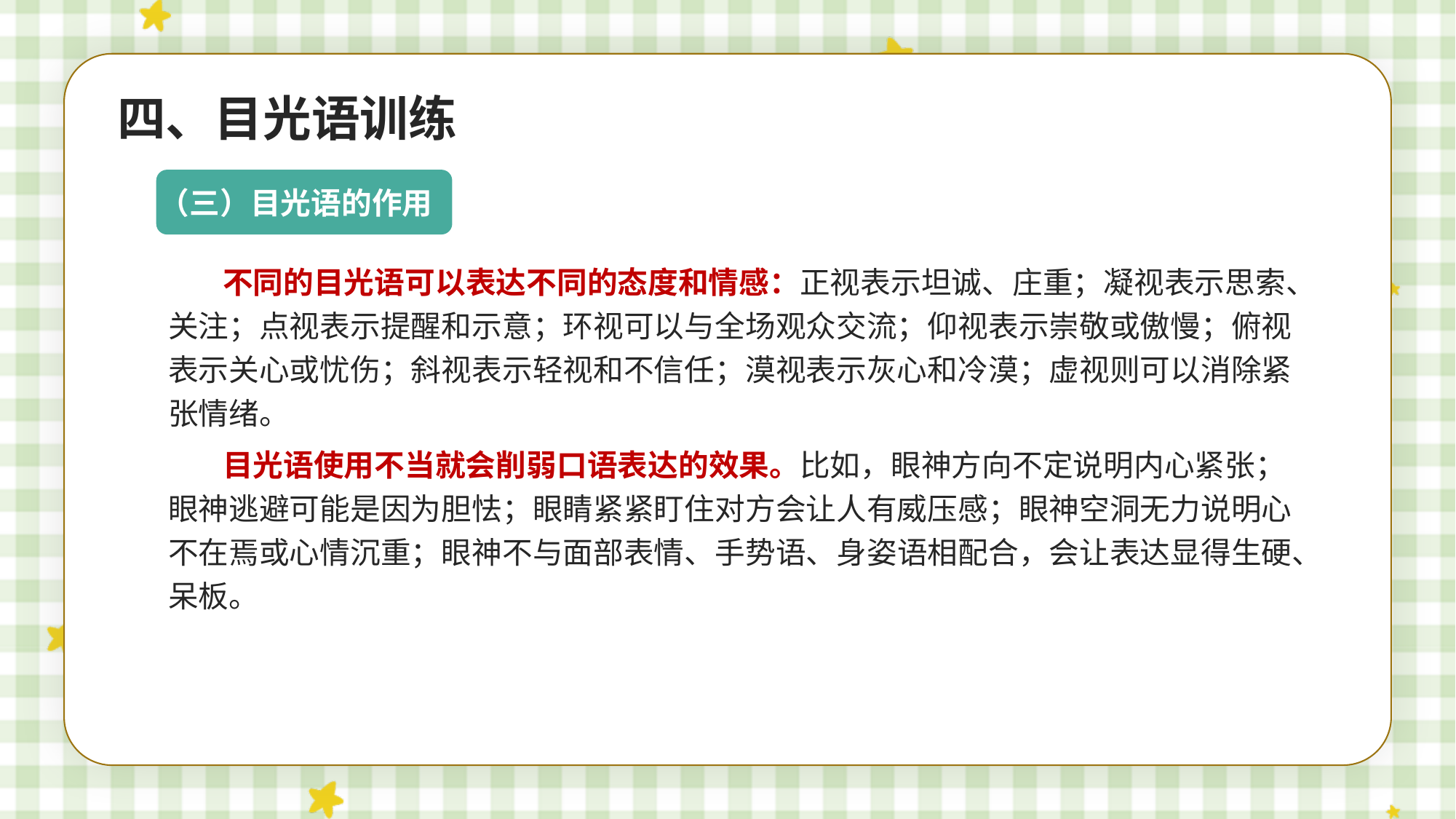

四、目光语训练
（三）目光语的作用
不同的目光语可以表达不同的态度和情感：正视表示坦诚、庄重；凝视表示思索、关注；点视表示提醒和示意；环视可以与全场观众交流；仰视表示崇敬或傲慢；俯视表示关心或忧伤；斜视表示轻视和不信任；漠视表示灰心和冷漠；虚视则可以消除紧张情绪。
目光语使用不当就会削弱口语表达的效果。比如，眼神方向不定说明内心紧张；眼神逃避可能是因为胆怯；眼睛紧紧盯住对方会让人有威压感；眼神空洞无力说明心不在焉或心情沉重；眼神不与面部表情、手势语、身姿语相配合，会让表达显得生硬、呆板。